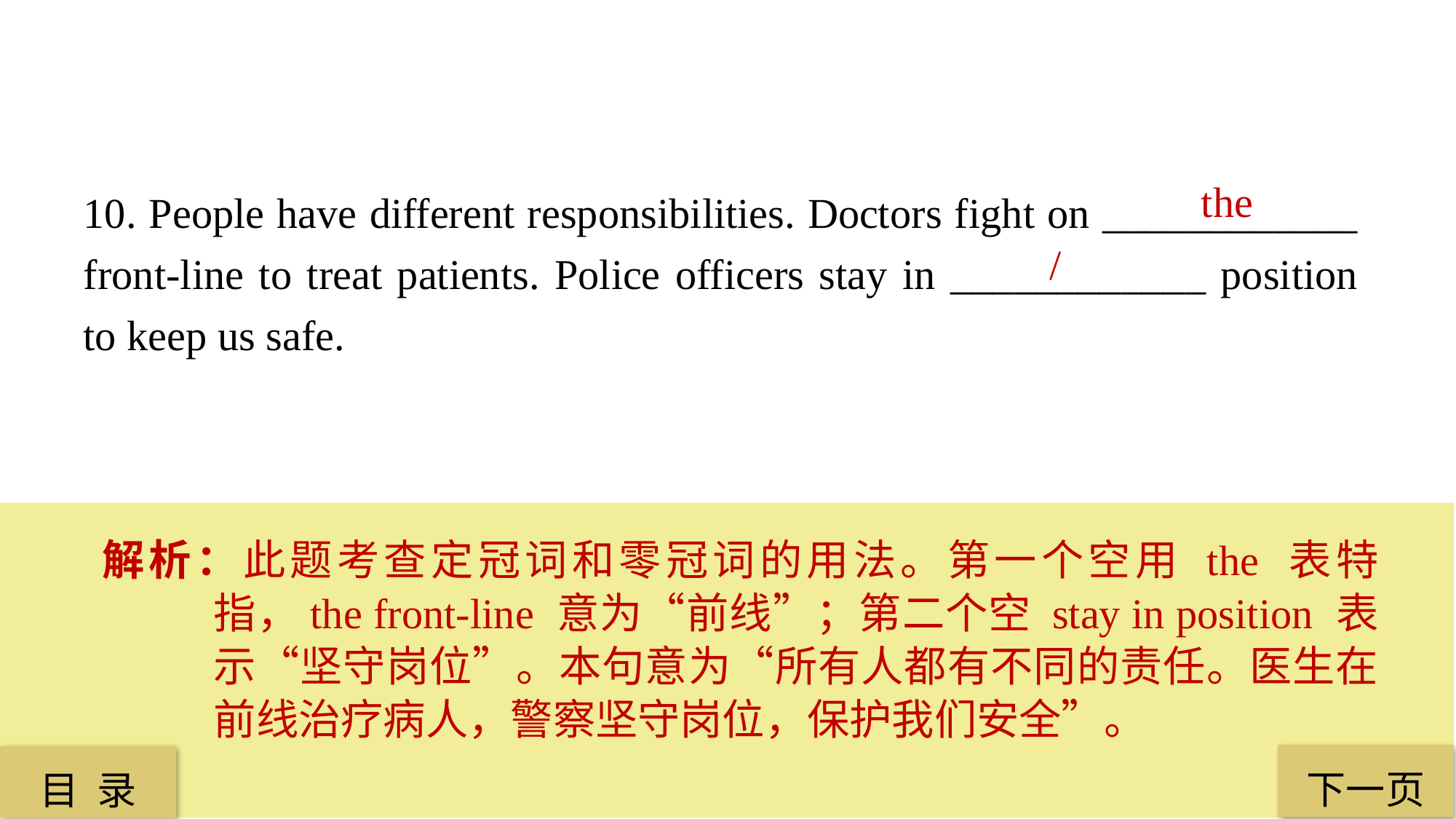

the
10. People have different responsibilities. Doctors fight on ____________ front-line to treat patients. Police officers stay in ____________ position to keep us safe.
/
解析：此题考查定冠词和零冠词的用法。第一个空用 the 表特指，the front-line 意为“前线”；第二个空 stay in position 表示“坚守岗位”。本句意为“所有人都有不同的责任。医生在前线治疗病人，警察坚守岗位，保护我们安全”。